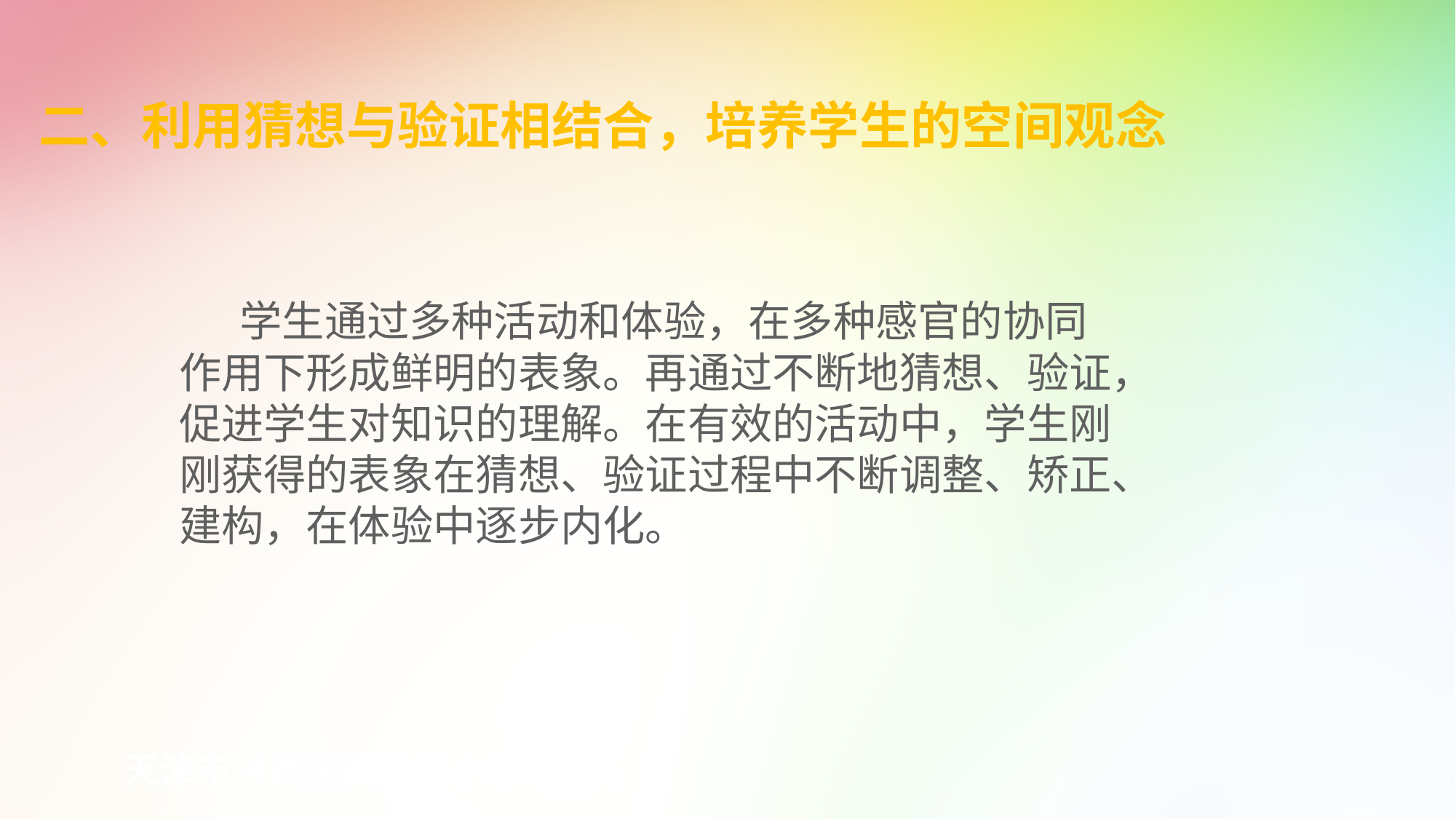

二、利用猜想与验证相结合，培养学生的空间观念

     学生通过多种活动和体验，在多种感官的协同作用下形成鲜明的表象。再通过不断地猜想、验证，促进学生对知识的理解。在有效的活动中，学生刚刚获得的表象在猜想、验证过程中不断调整、矫正、建构，在体验中逐步内化。
天津市河西区闽侯路小学   梁爽